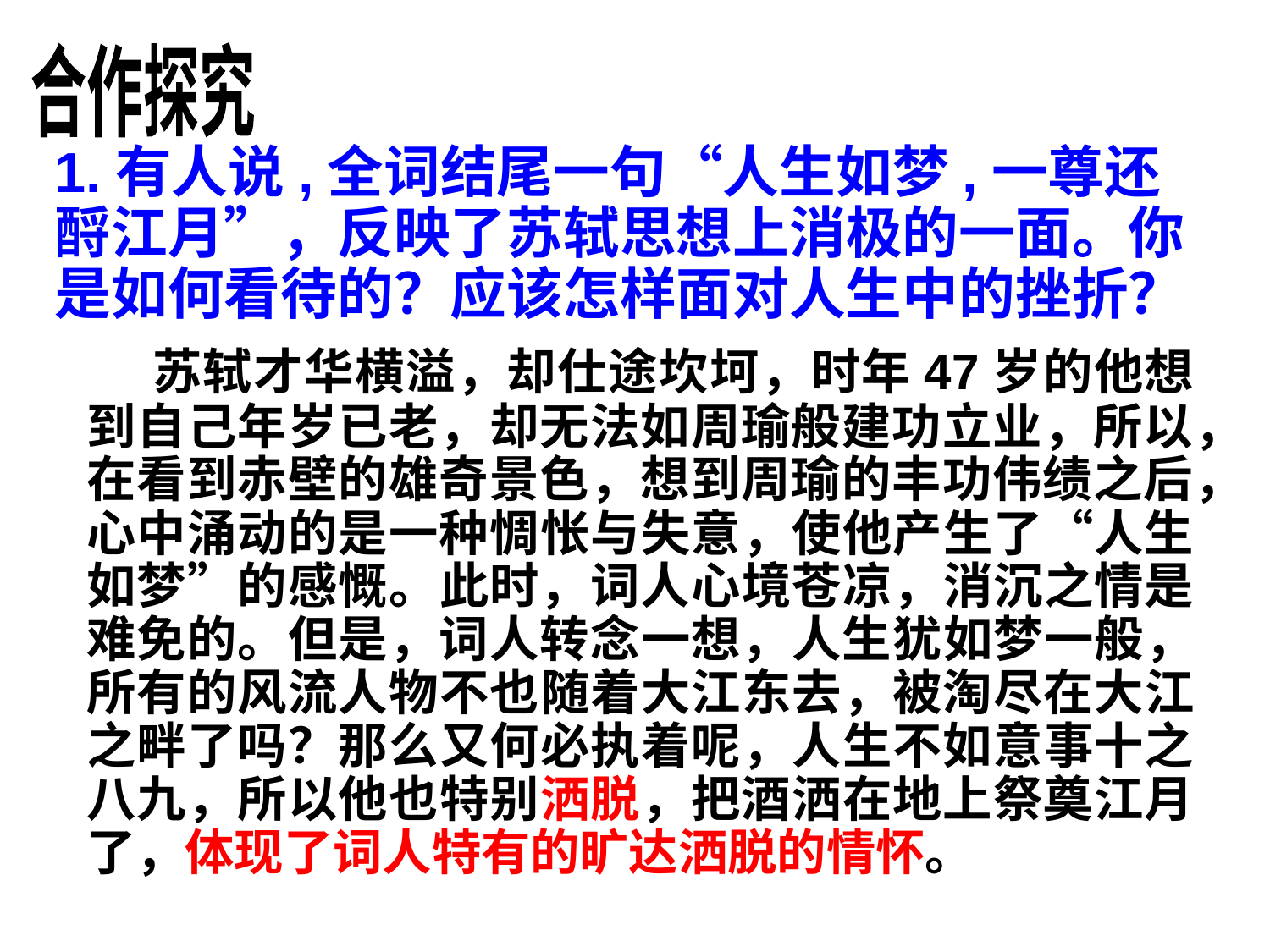

合作探究
1.有人说,全词结尾一句“人生如梦,一尊还酹江月”，反映了苏轼思想上消极的一面。你是如何看待的？应该怎样面对人生中的挫折？
         苏轼才华横溢，却仕途坎坷，时年47岁的他想到自己年岁已老，却无法如周瑜般建功立业，所以，在看到赤壁的雄奇景色，想到周瑜的丰功伟绩之后，心中涌动的是一种惆怅与失意，使他产生了“人生如梦”的感慨。此时，词人心境苍凉，消沉之情是难免的。但是，词人转念一想，人生犹如梦一般，所有的风流人物不也随着大江东去，被淘尽在大江之畔了吗？那么又何必执着呢，人生不如意事十之八九，所以他也特别洒脱，把酒洒在地上祭奠江月了，体现了词人特有的旷达洒脱的情怀。